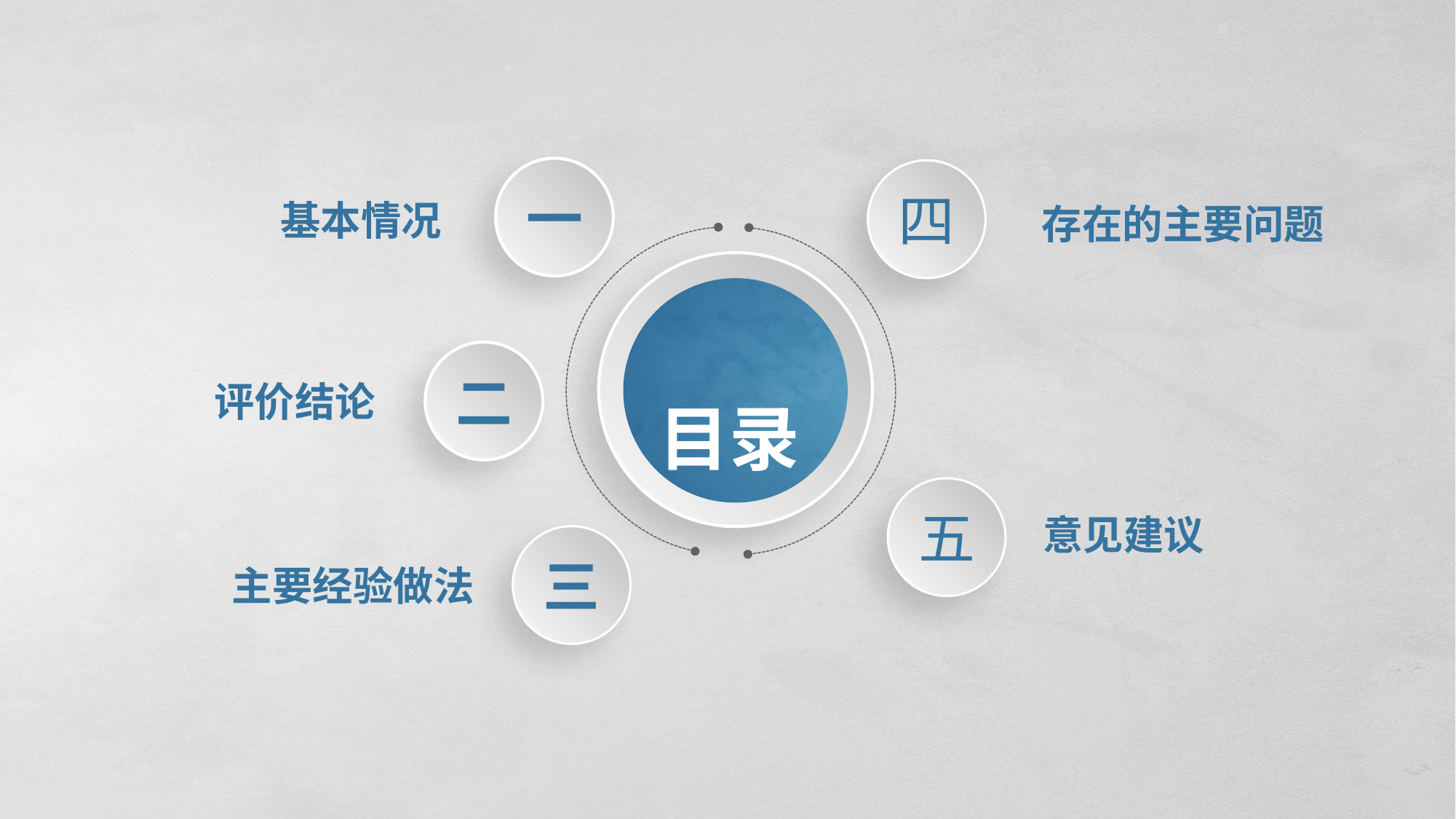

一

四
基本情况
存在的主要问题

目录

二
评价结论

五
意见建议

三
主要经验做法